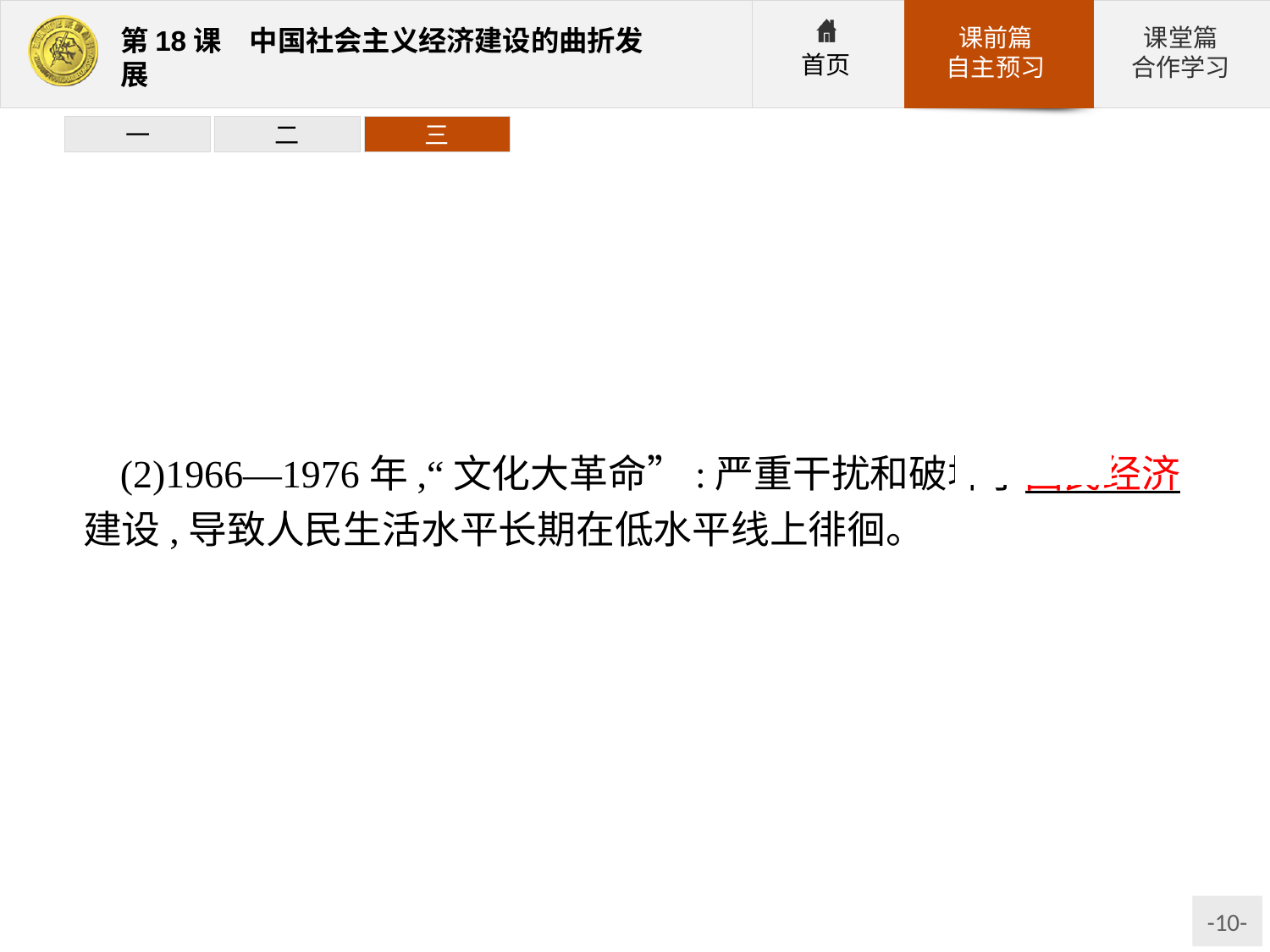

一
二
三
(2)1966—1976年,“文化大革命”:严重干扰和破坏了国民经济建设,导致人民生活水平长期在低水平线上徘徊。